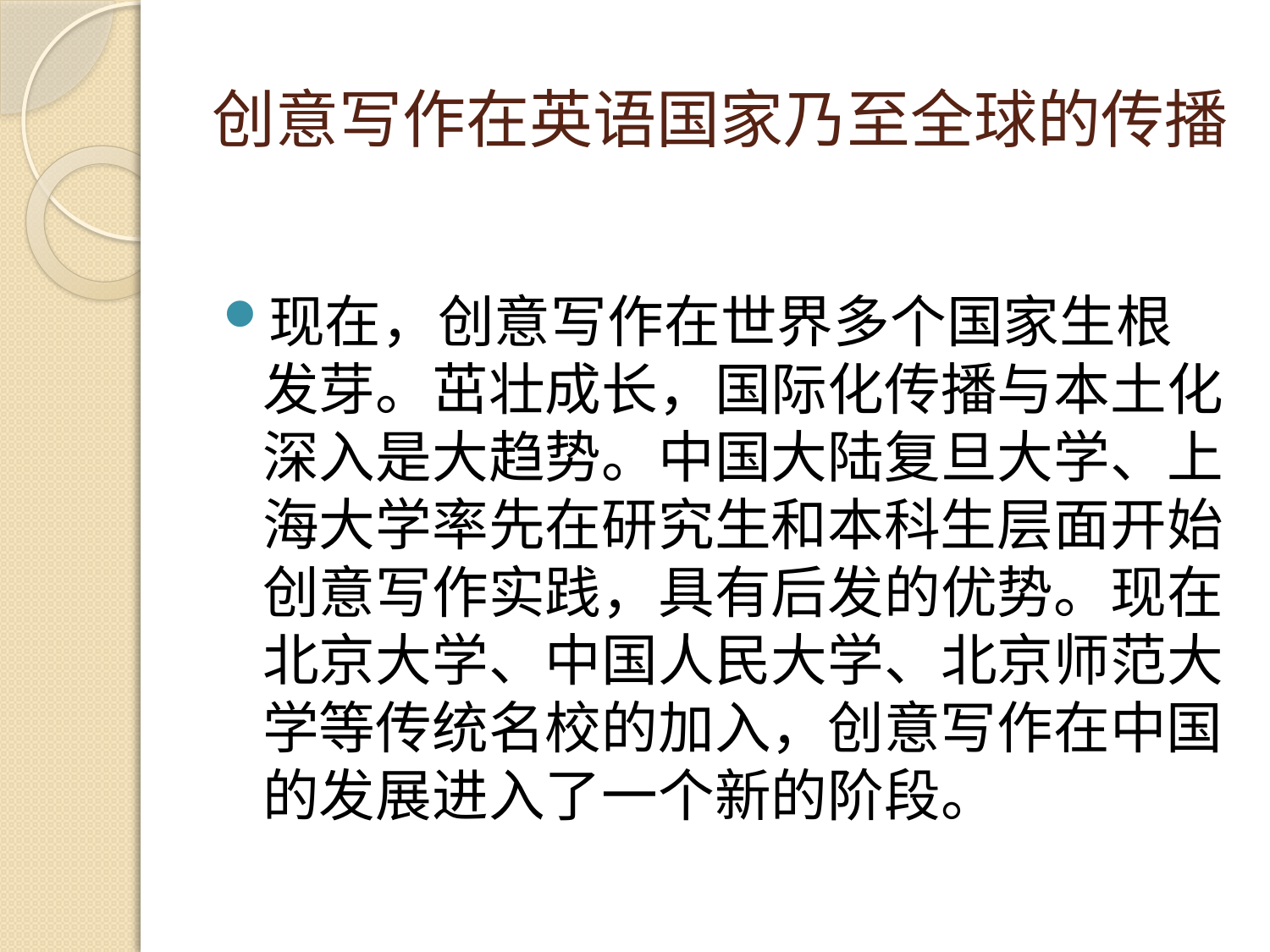

# 创意写作在英语国家乃至全球的传播

现在，创意写作在世界多个国家生根发芽。茁壮成长，国际化传播与本土化深入是大趋势。中国大陆复旦大学、上海大学率先在研究生和本科生层面开始创意写作实践，具有后发的优势。现在北京大学、中国人民大学、北京师范大学等传统名校的加入，创意写作在中国的发展进入了一个新的阶段。